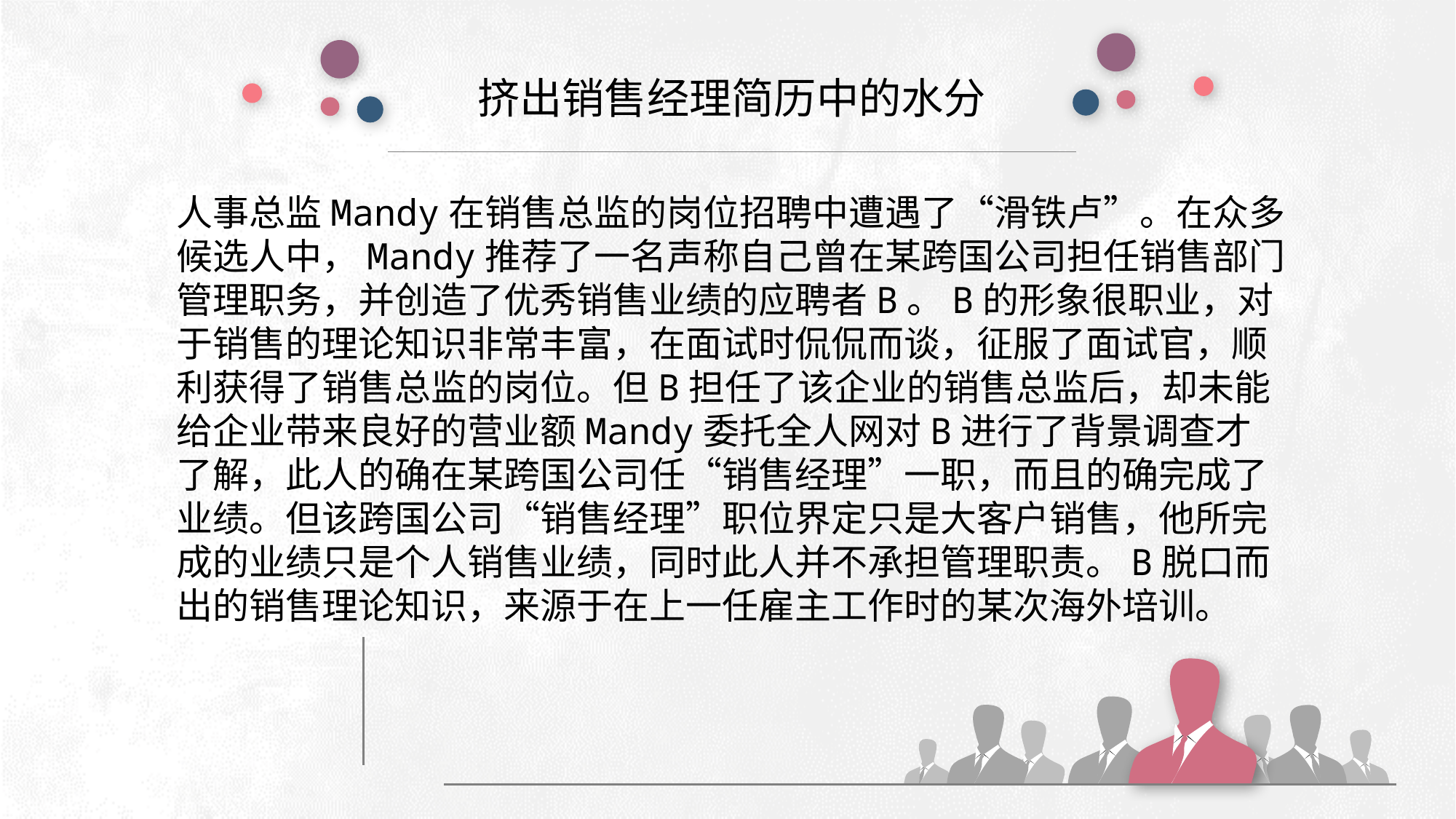

挤出销售经理简历中的水分

人事总监Mandy在销售总监的岗位招聘中遭遇了“滑铁卢”。在众多候选人中，Mandy推荐了一名声称自己曾在某跨国公司担任销售部门管理职务，并创造了优秀销售业绩的应聘者B。B的形象很职业，对于销售的理论知识非常丰富，在面试时侃侃而谈，征服了面试官，顺利获得了销售总监的岗位。但B担任了该企业的销售总监后，却未能给企业带来良好的营业额Mandy委托全人网对B进行了背景调查才了解，此人的确在某跨国公司任“销售经理”一职，而且的确完成了业绩。但该跨国公司“销售经理”职位界定只是大客户销售，他所完成的业绩只是个人销售业绩，同时此人并不承担管理职责。B脱口而出的销售理论知识，来源于在上一任雇主工作时的某次海外培训。

e7d195523061f1c0deeec63e560781cfd59afb0ea006f2a87ABB68BF51EA6619813959095094C18C62A12F549504892A4AAA8C1554C6663626E05CA27F281A14E6983772AFC3FB97135759321DEA3D70CCCB10945EC5A0322096E752803368C2184698845E3CCD6DB7F651295A8E4F3FDC19EA64A2B4A4AC1434B55AAE41CF0BF61B375C23F3039959E085EE760725AA